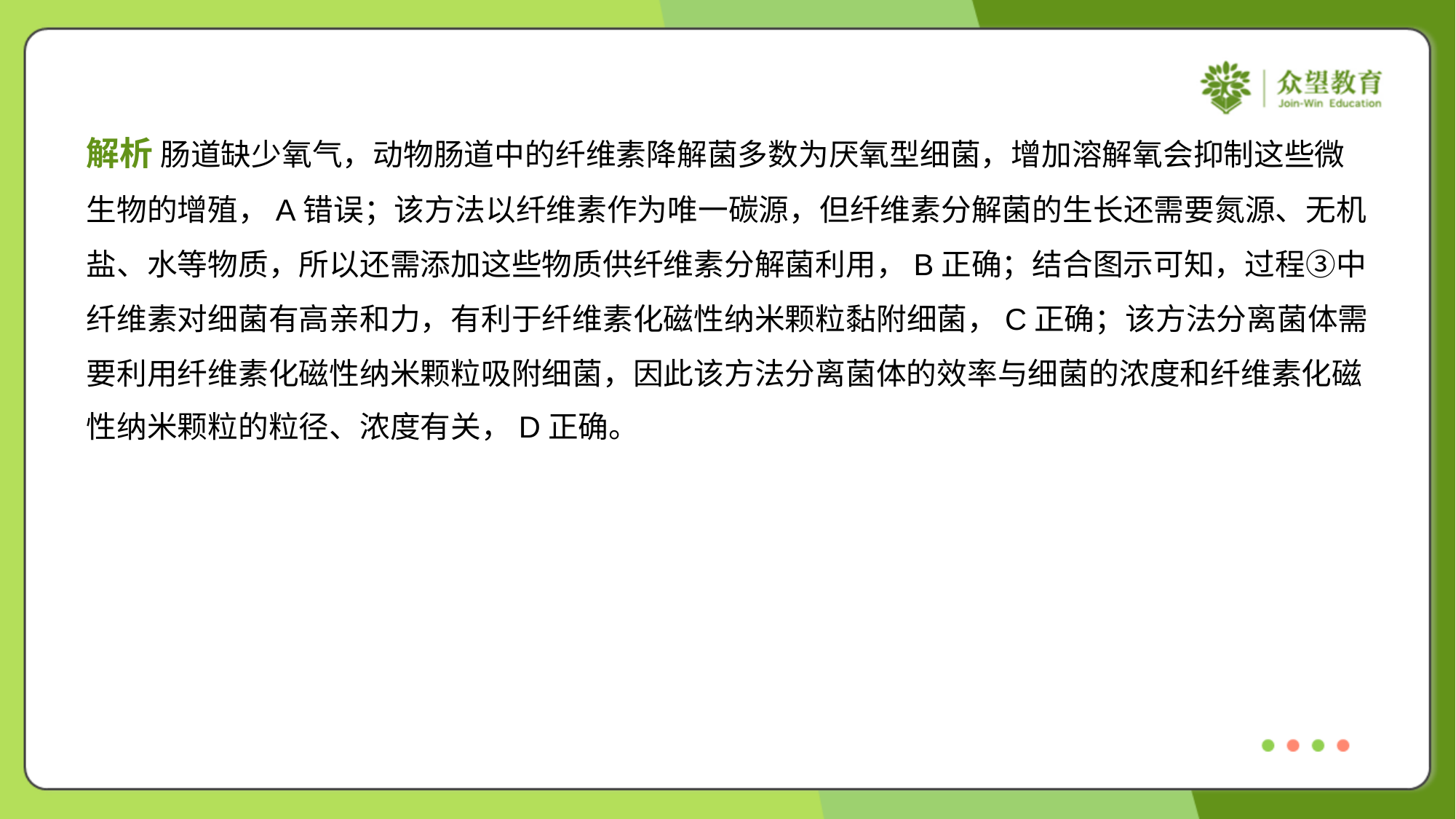

解析 肠道缺少氧气，动物肠道中的纤维素降解菌多数为厌氧型细菌，增加溶解氧会抑制这些微
生物的增殖，A错误；该方法以纤维素作为唯一碳源，但纤维素分解菌的生长还需要氮源、无机
盐、水等物质，所以还需添加这些物质供纤维素分解菌利用，B正确；结合图示可知，过程③中
纤维素对细菌有高亲和力，有利于纤维素化磁性纳米颗粒黏附细菌，C正确；该方法分离菌体需
要利用纤维素化磁性纳米颗粒吸附细菌，因此该方法分离菌体的效率与细菌的浓度和纤维素化磁
性纳米颗粒的粒径、浓度有关，D正确。